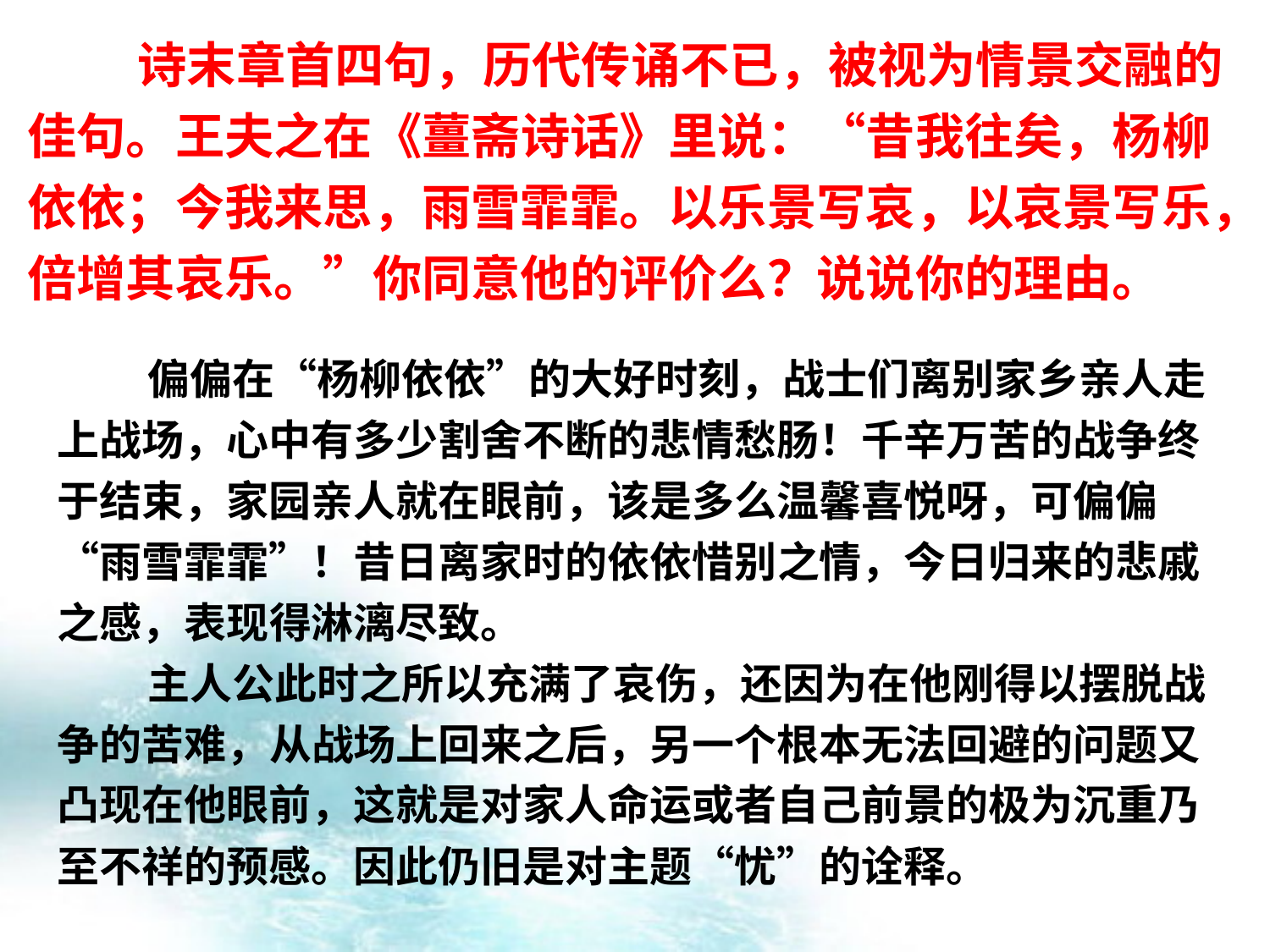

诗末章首四句，历代传诵不已，被视为情景交融的佳句。王夫之在《薑斋诗话》里说：“昔我往矣，杨柳依依；今我来思，雨雪霏霏。以乐景写哀，以哀景写乐，倍增其哀乐。”你同意他的评价么？说说你的理由。
    偏偏在“杨柳依依”的大好时刻，战士们离别家乡亲人走上战场，心中有多少割舍不断的悲情愁肠！千辛万苦的战争终于结束，家园亲人就在眼前，该是多么温馨喜悦呀，可偏偏“雨雪霏霏”！昔日离家时的依依惜别之情，今日归来的悲戚之感，表现得淋漓尽致。
    主人公此时之所以充满了哀伤，还因为在他刚得以摆脱战争的苦难，从战场上回来之后，另一个根本无法回避的问题又凸现在他眼前，这就是对家人命运或者自己前景的极为沉重乃至不祥的预感。因此仍旧是对主题“忧”的诠释。